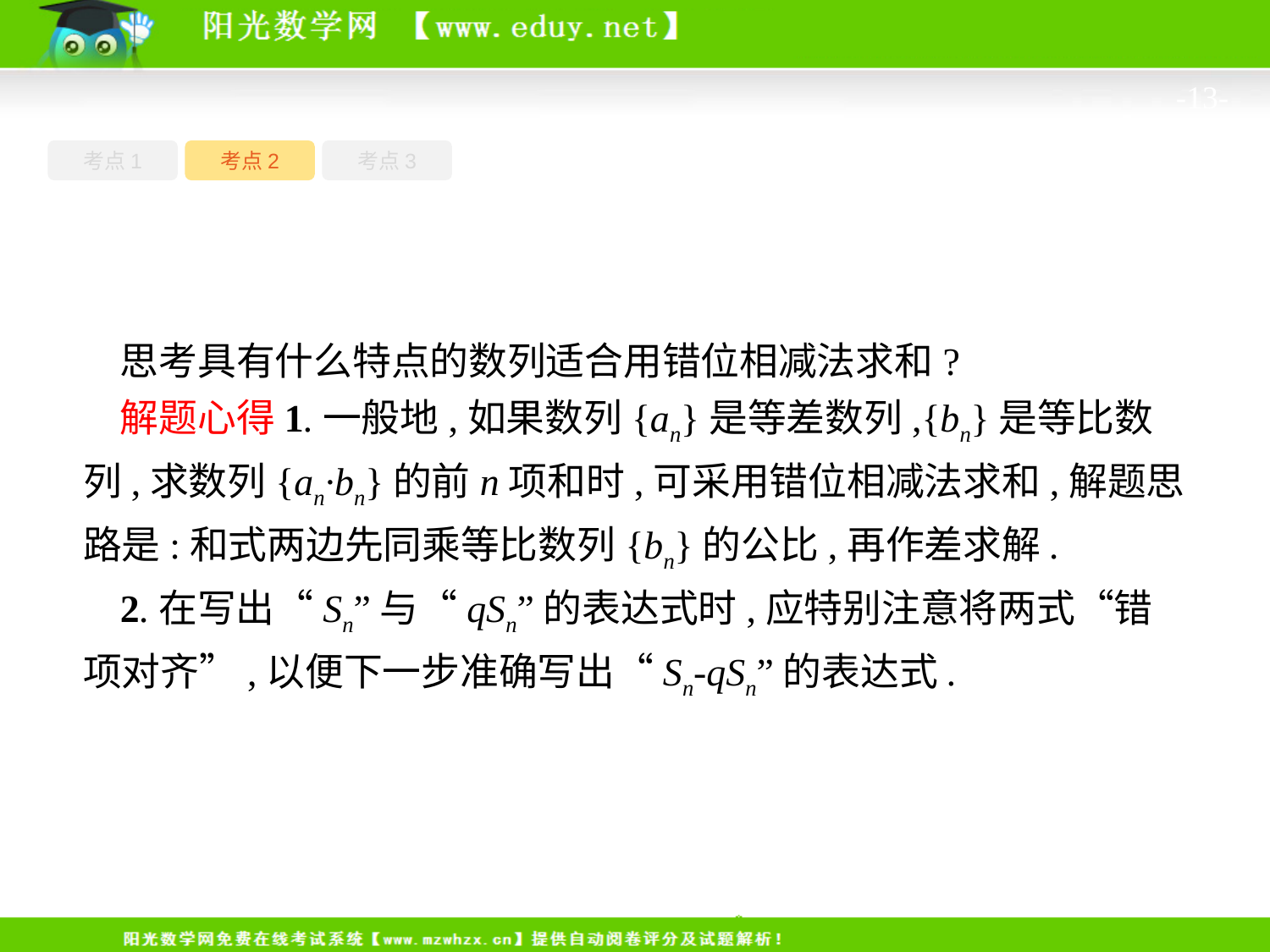

-13-
考点1
考点3
考点2
思考具有什么特点的数列适合用错位相减法求和?
解题心得1.一般地,如果数列{an}是等差数列,{bn}是等比数列,求数列{an·bn}的前n项和时,可采用错位相减法求和,解题思路是:和式两边先同乘等比数列{bn}的公比,再作差求解.
2.在写出“Sn”与“qSn”的表达式时,应特别注意将两式“错项对齐”,以便下一步准确写出“Sn-qSn”的表达式.